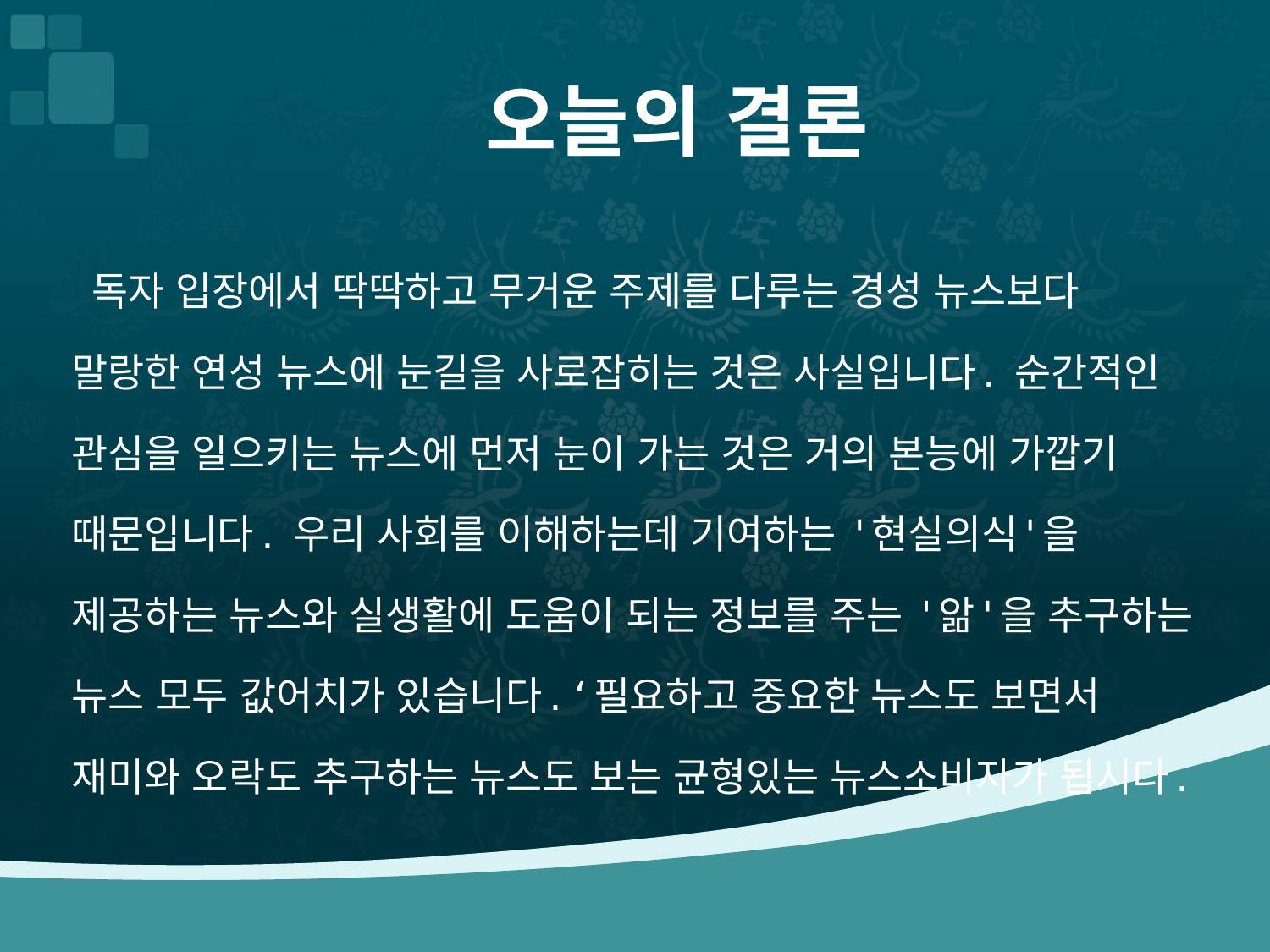

# 오늘의 결론
 독자 입장에서 딱딱하고 무거운 주제를 다루는 경성 뉴스보다 말랑한 연성 뉴스에 눈길을 사로잡히는 것은 사실입니다. 순간적인 관심을 일으키는 뉴스에 먼저 눈이 가는 것은 거의 본능에 가깝기 때문입니다. 우리 사회를 이해하는데 기여하는 '현실의식'을 제공하는 뉴스와 실생활에 도움이 되는 정보를 주는 '앎'을 추구하는 뉴스 모두 값어치가 있습니다. ‘필요하고 중요한 뉴스도 보면서 재미와 오락도 추구하는 뉴스도 보는 균형있는 뉴스소비자가 됩시다.